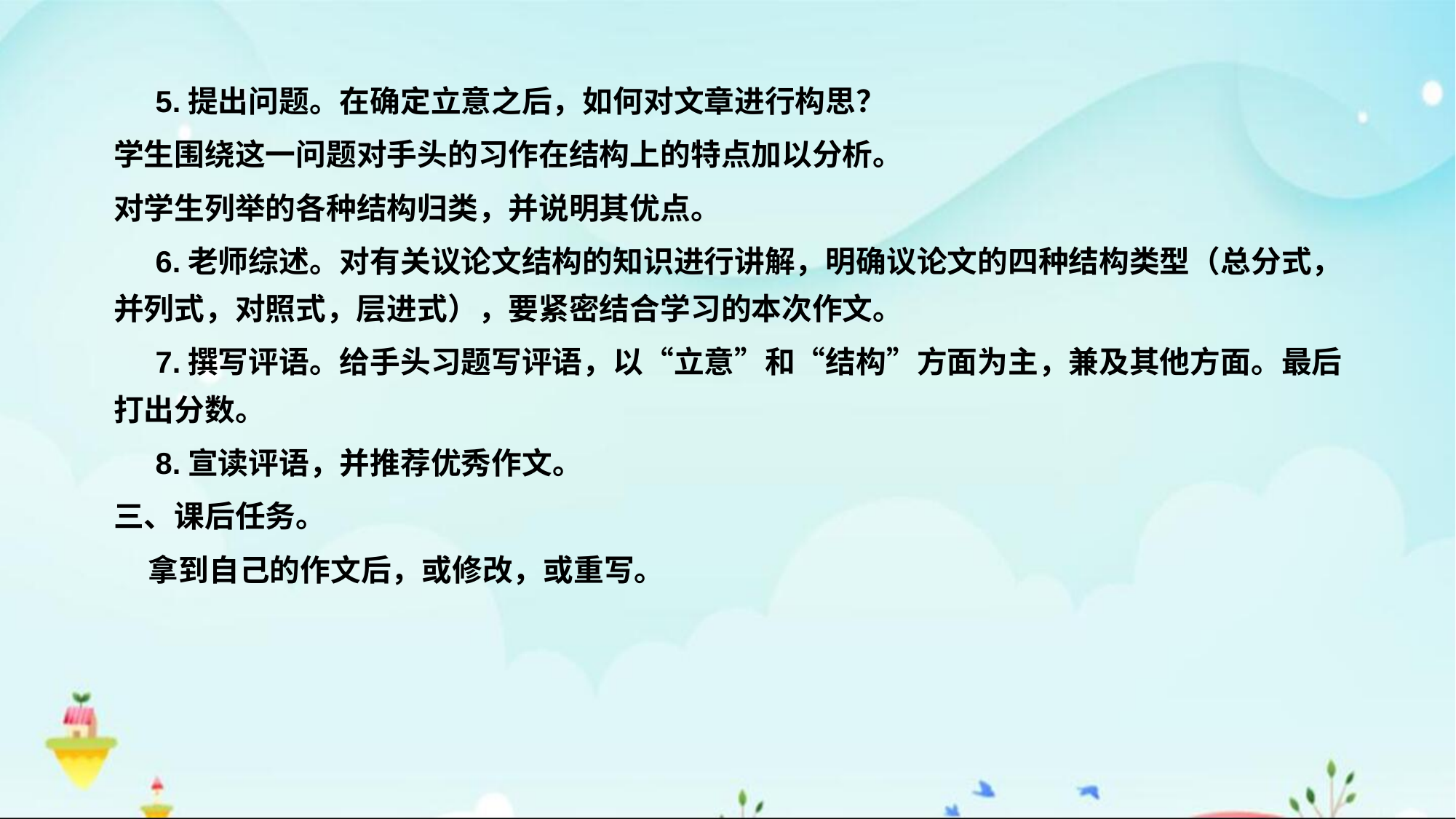

5.提出问题。在确定立意之后，如何对文章进行构思？
学生围绕这一问题对手头的习作在结构上的特点加以分析。
对学生列举的各种结构归类，并说明其优点。
     6.老师综述。对有关议论文结构的知识进行讲解，明确议论文的四种结构类型（总分式，并列式，对照式，层进式），要紧密结合学习的本次作文。
     7.撰写评语。给手头习题写评语，以“立意”和“结构”方面为主，兼及其他方面。最后打出分数。
     8.宣读评语，并推荐优秀作文。
三、课后任务。
    拿到自己的作文后，或修改，或重写。